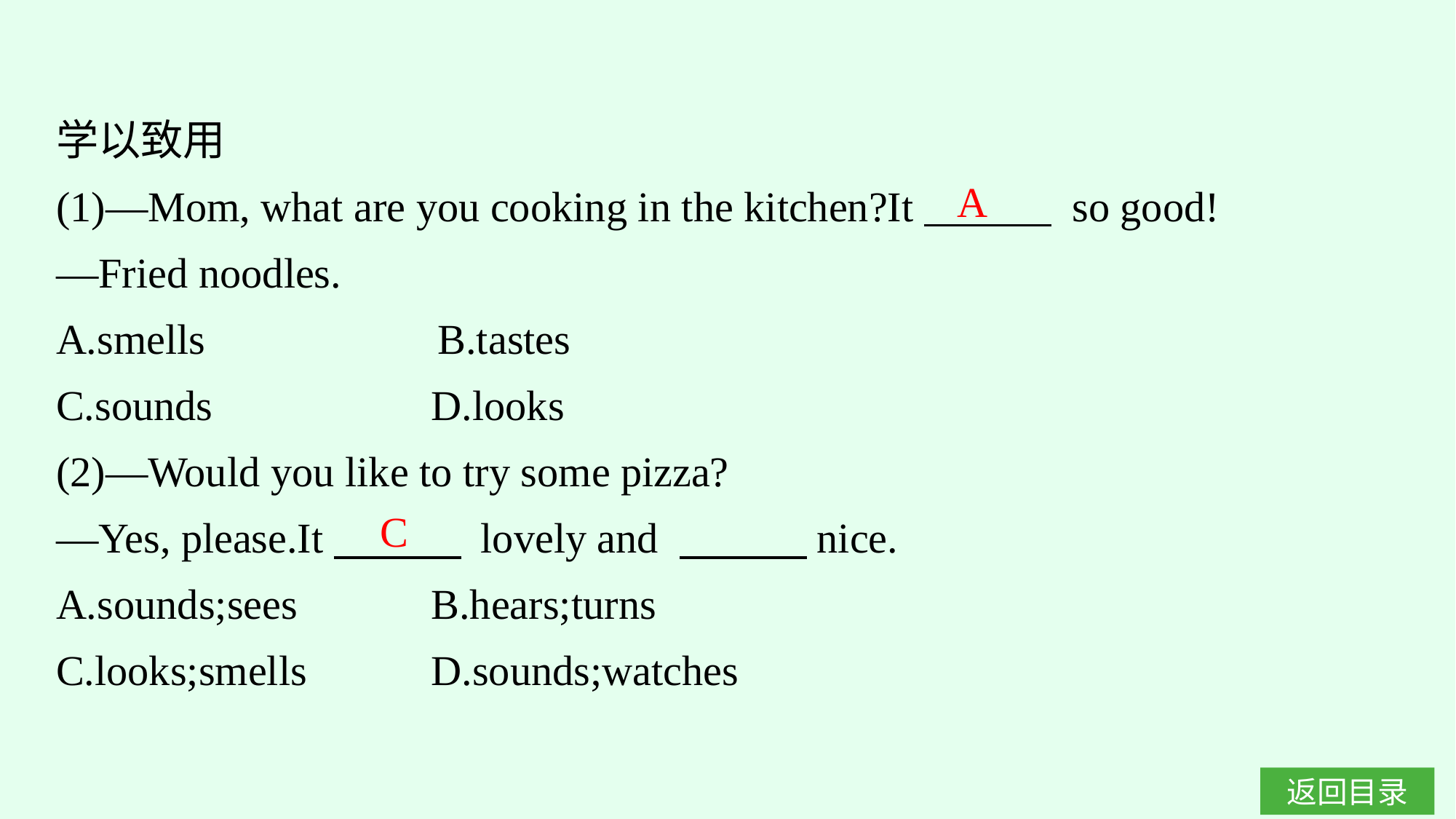

学以致用
(1)—Mom, what are you cooking in the kitchen?It　　　 so good!
—Fried noodles.
A.smells　　　　　B.tastes
C.sounds		D.looks
(2)—Would you like to try some pizza?
—Yes, please.It　　　 lovely and 　　　nice.
A.sounds;sees		B.hears;turns
C.looks;smells		D.sounds;watches
A
C